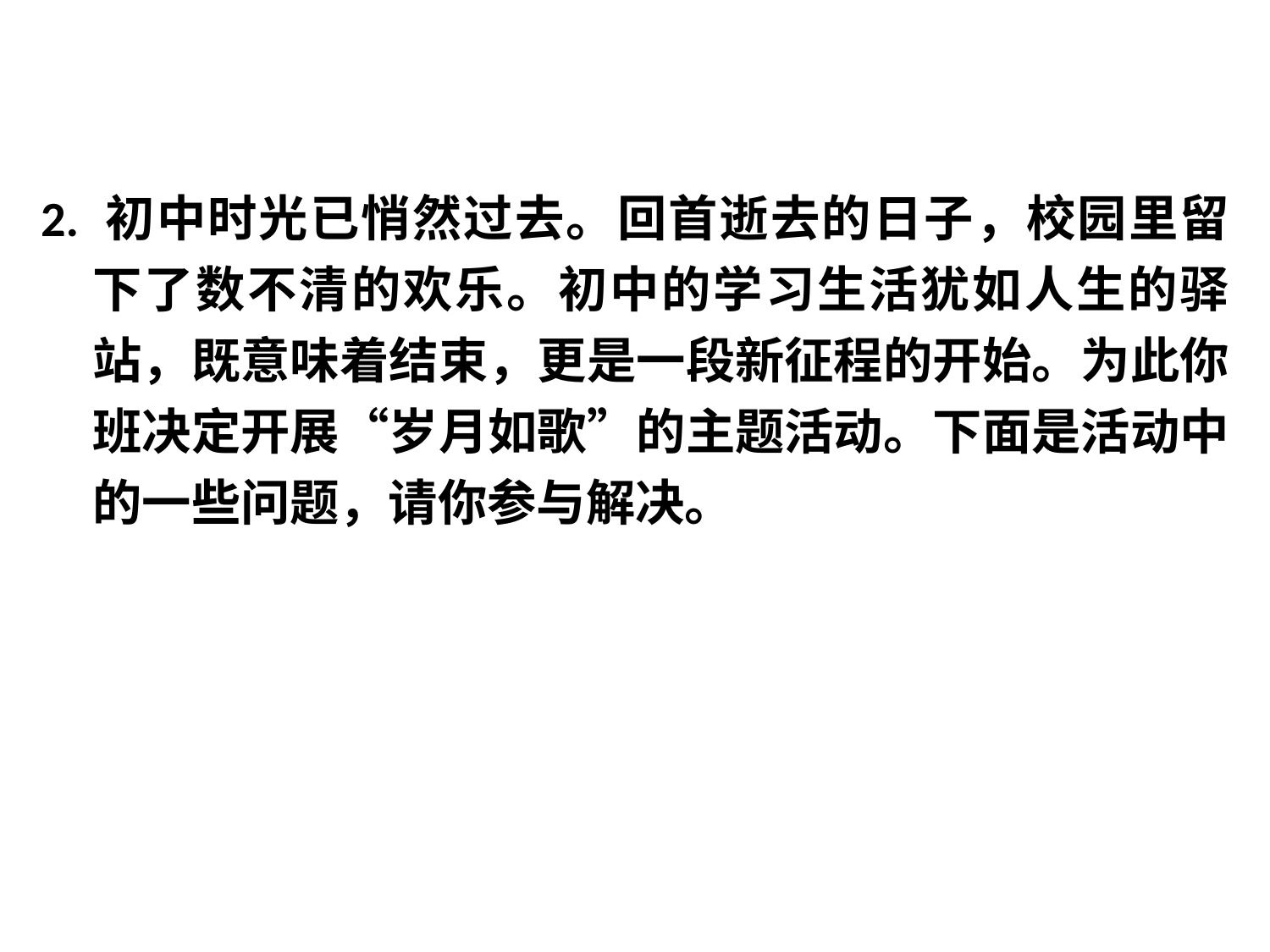

2. 初中时光已悄然过去。回首逝去的日子，校园里留下了数不清的欢乐。初中的学习生活犹如人生的驿站，既意味着结束，更是一段新征程的开始。为此你班决定开展“岁月如歌”的主题活动。下面是活动中的一些问题，请你参与解决。